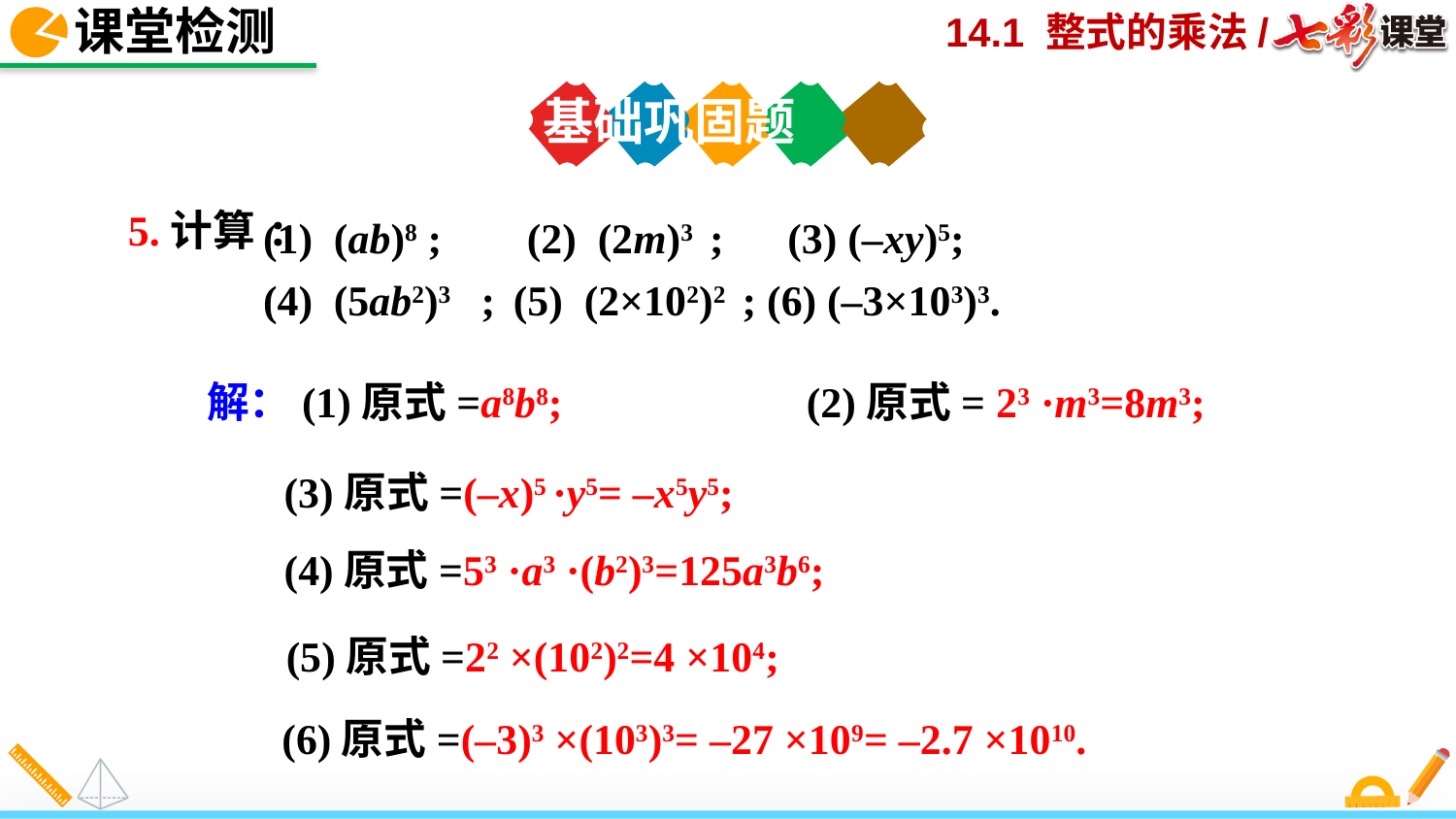

课堂检测

基础巩固题

  (1)  (ab)8 ;        (2)  (2m)3  ;      (3) (–xy)5;
  (4)  (5ab2)3     ;   (5)  (2×102)2  ; (6) (–3×103)3.
5.计算:
(2)原式= 23 ·m3=8m3;
 解：(1)原式=a8b8;
(3)原式=(–x)5 ·y5= –x5y5;
(4)原式=53 ·a3 ·(b2)3=125a3b6;
(5)原式=22 ×(102)2=4 ×104;
(6)原式=(–3)3 ×(103)3= –27 ×109= –2.7 ×1010.